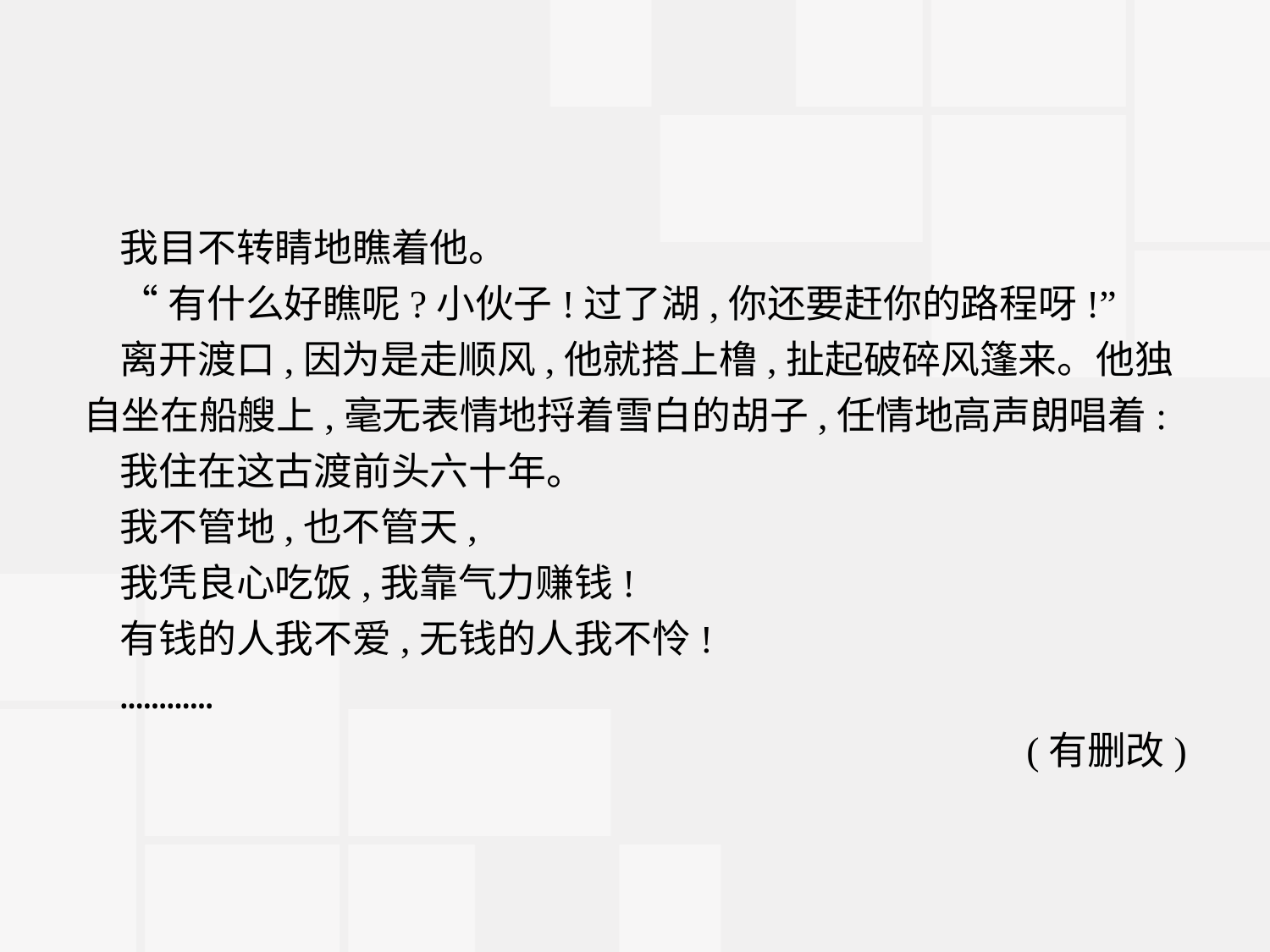

我目不转睛地瞧着他。
“有什么好瞧呢?小伙子!过了湖,你还要赶你的路程呀!”
离开渡口,因为是走顺风,他就搭上橹,扯起破碎风篷来。他独自坐在船艘上,毫无表情地捋着雪白的胡子,任情地高声朗唱着:
我住在这古渡前头六十年。
我不管地,也不管天,
我凭良心吃饭,我靠气力赚钱!
有钱的人我不爱,无钱的人我不怜!
…………
(有删改)